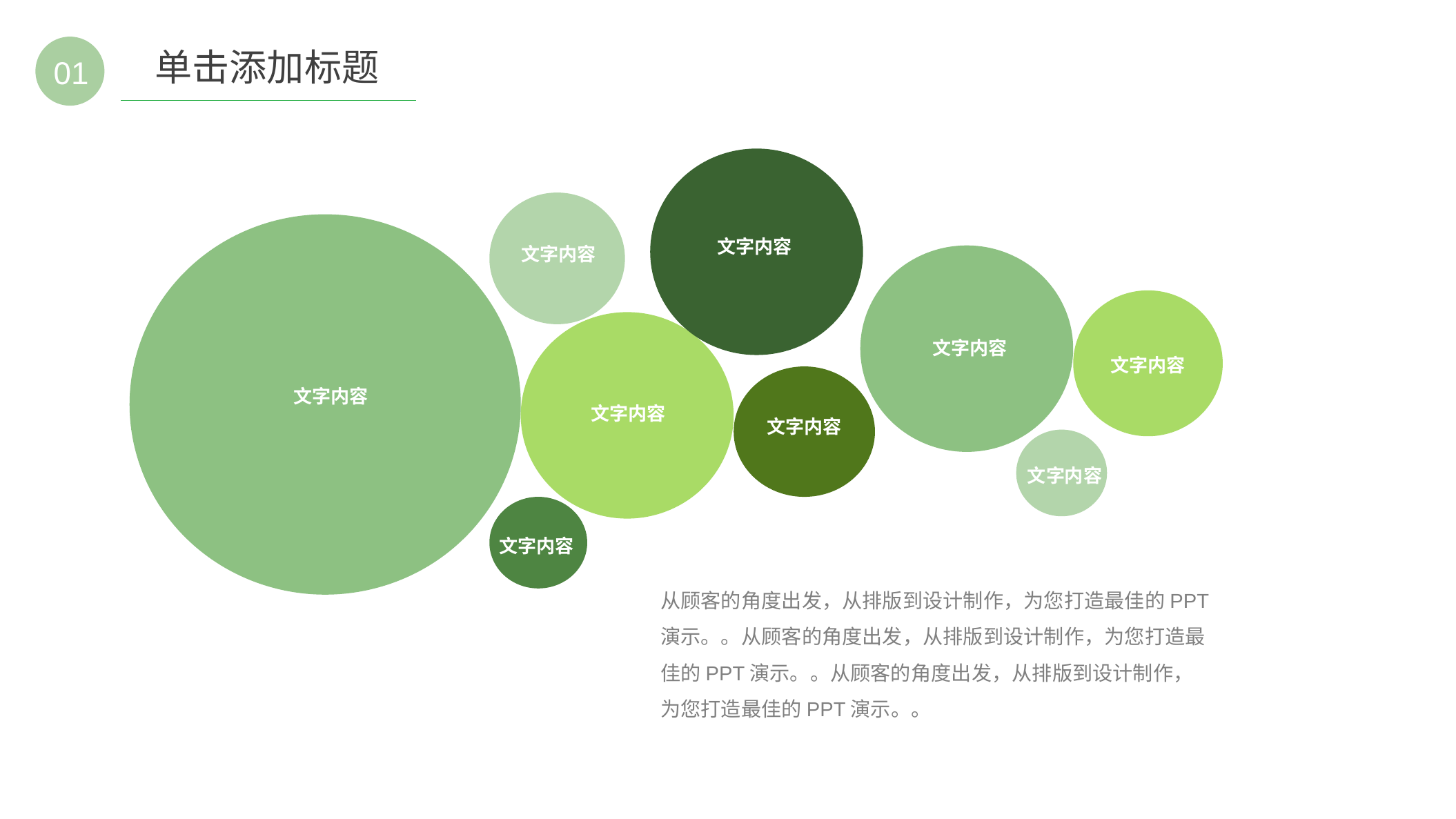

01
单击添加标题

文字内容
文字内容
文字内容
文字内容
文字内容
文字内容
文字内容
文字内容
文字内容
从顾客的角度出发，从排版到设计制作，为您打造最佳的PPT演示。。从顾客的角度出发，从排版到设计制作，为您打造最佳的PPT演示。。从顾客的角度出发，从排版到设计制作，为您打造最佳的PPT演示。。